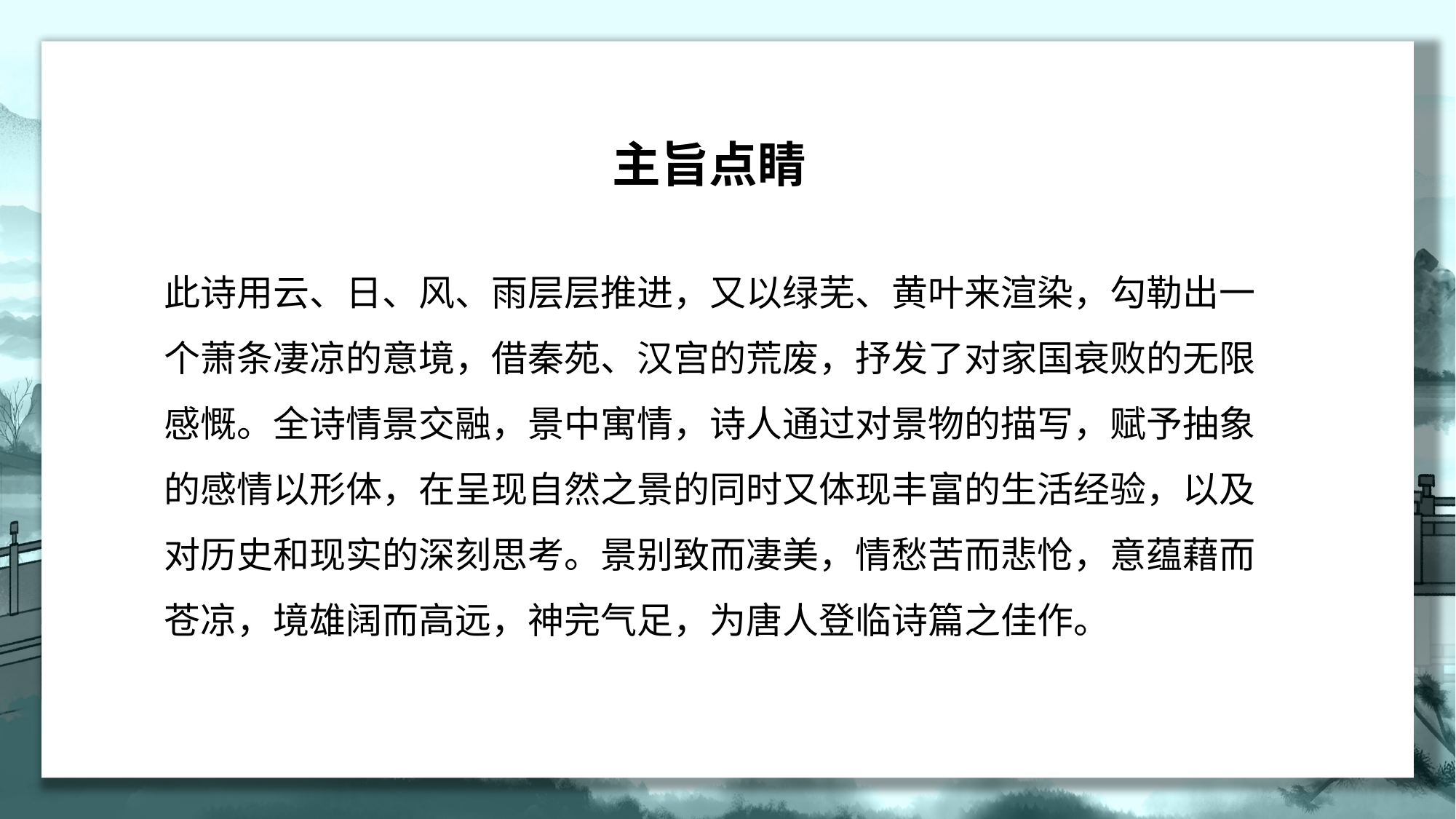

主旨点睛
此诗用云、日、风、雨层层推进，又以绿芜、黄叶来渲染，勾勒出一个萧条凄凉的意境，借秦苑、汉宫的荒废，抒发了对家国衰败的无限感慨。全诗情景交融，景中寓情，诗人通过对景物的描写，赋予抽象的感情以形体，在呈现自然之景的同时又体现丰富的生活经验，以及对历史和现实的深刻思考。景别致而凄美，情愁苦而悲怆，意蕴藉而苍凉，境雄阔而高远，神完气足，为唐人登临诗篇之佳作。